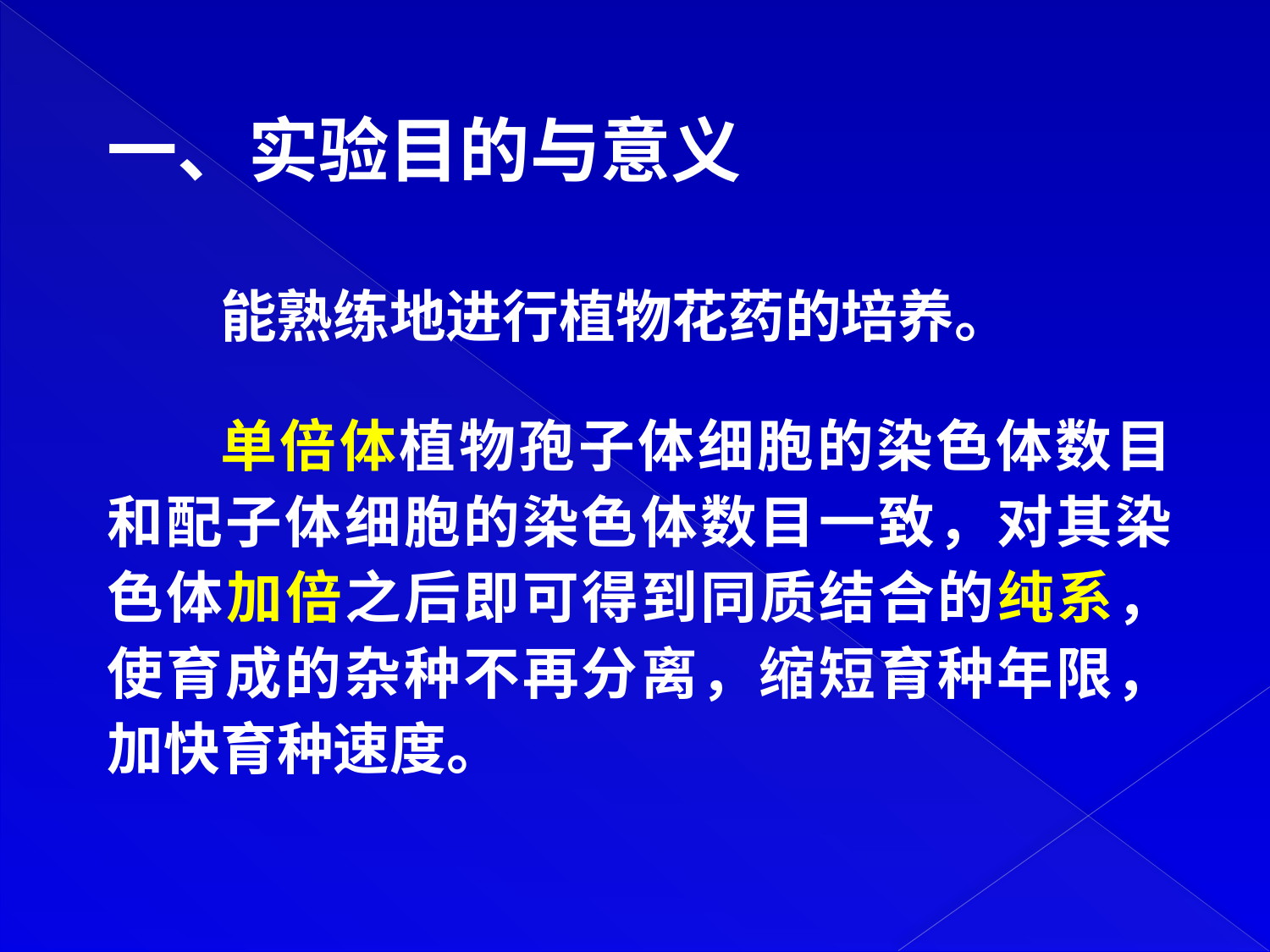

一、实验目的与意义
能熟练地进行植物花药的培养。
单倍体植物孢子体细胞的染色体数目和配子体细胞的染色体数目一致，对其染色体加倍之后即可得到同质结合的纯系，使育成的杂种不再分离，缩短育种年限，加快育种速度。